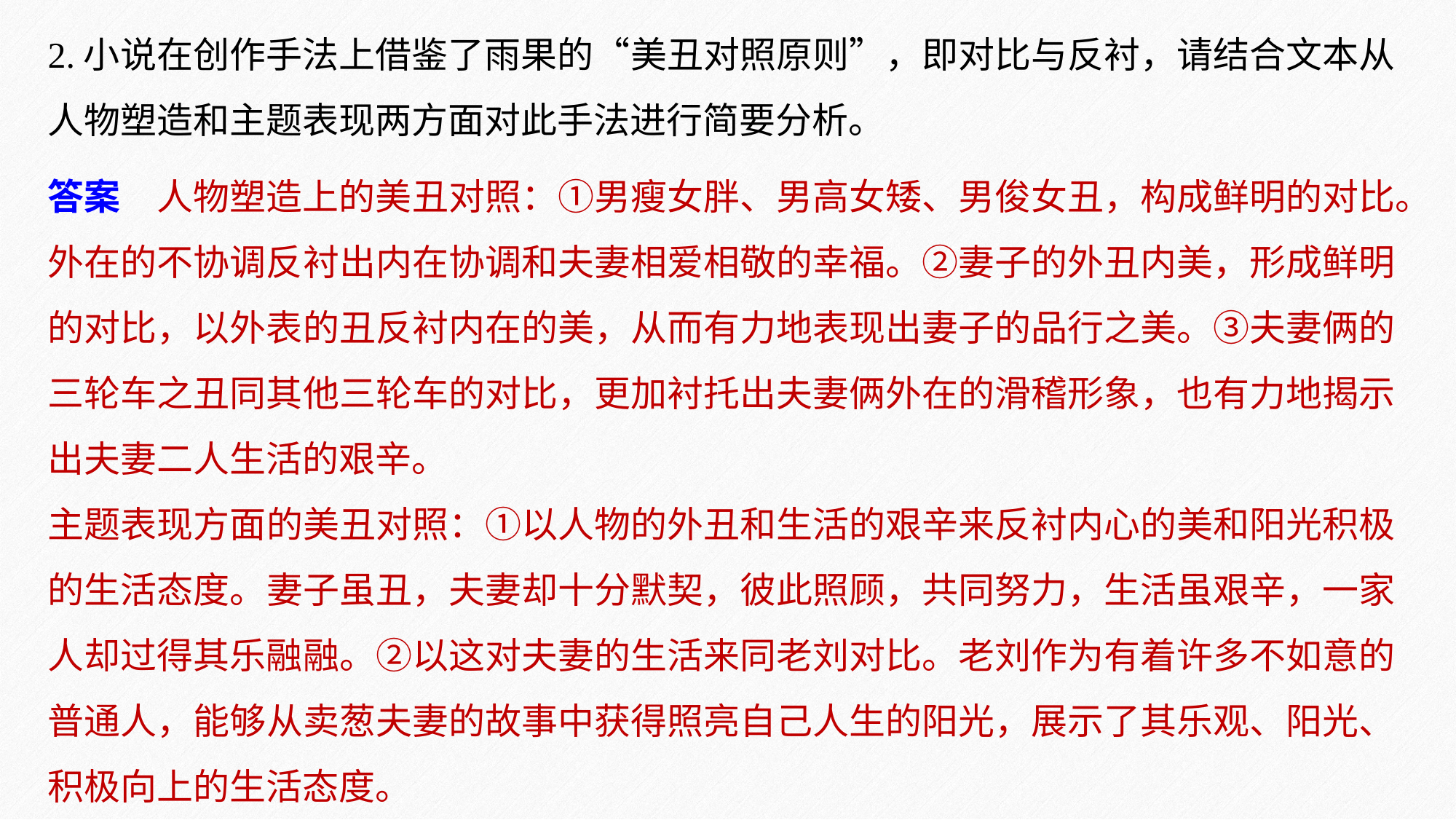

2.小说在创作手法上借鉴了雨果的“美丑对照原则”，即对比与反衬，请结合文本从人物塑造和主题表现两方面对此手法进行简要分析。
答案　人物塑造上的美丑对照：①男瘦女胖、男高女矮、男俊女丑，构成鲜明的对比。外在的不协调反衬出内在协调和夫妻相爱相敬的幸福。②妻子的外丑内美，形成鲜明的对比，以外表的丑反衬内在的美，从而有力地表现出妻子的品行之美。③夫妻俩的三轮车之丑同其他三轮车的对比，更加衬托出夫妻俩外在的滑稽形象，也有力地揭示出夫妻二人生活的艰辛。
主题表现方面的美丑对照：①以人物的外丑和生活的艰辛来反衬内心的美和阳光积极的生活态度。妻子虽丑，夫妻却十分默契，彼此照顾，共同努力，生活虽艰辛，一家人却过得其乐融融。②以这对夫妻的生活来同老刘对比。老刘作为有着许多不如意的普通人，能够从卖葱夫妻的故事中获得照亮自己人生的阳光，展示了其乐观、阳光、积极向上的生活态度。